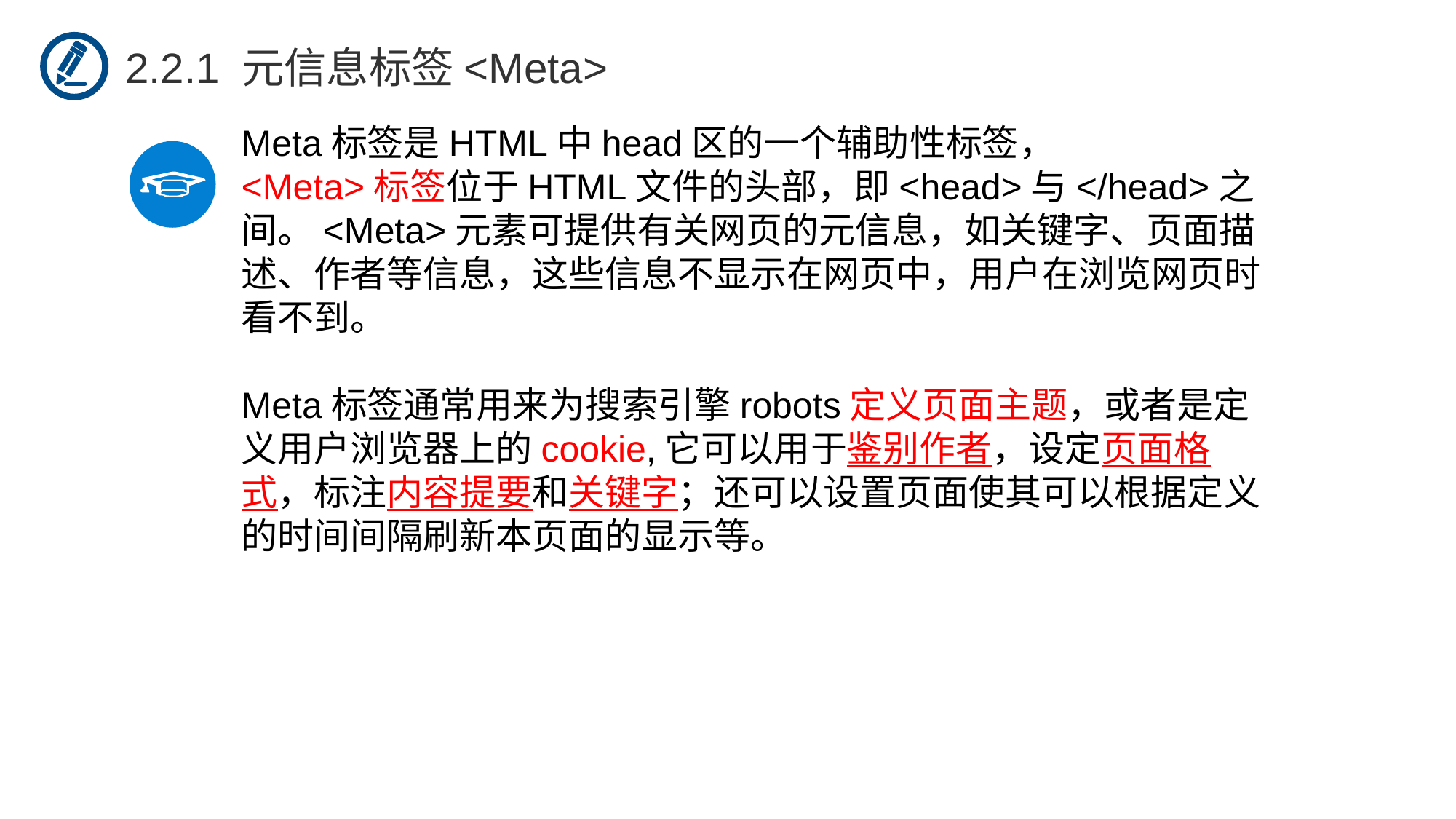

2.2.1 元信息标签<Meta>
Meta标签是HTML中head区的一个辅助性标签，
<Meta>标签位于HTML文件的头部，即<head>与</head>之间。<Meta>元素可提供有关网页的元信息，如关键字、页面描述、作者等信息，这些信息不显示在网页中，用户在浏览网页时看不到。

Meta标签通常用来为搜索引擎robots定义页面主题，或者是定义用户浏览器上的cookie,它可以用于鉴别作者，设定页面格式，标注内容提要和关键字；还可以设置页面使其可以根据定义的时间间隔刷新本页面的显示等。